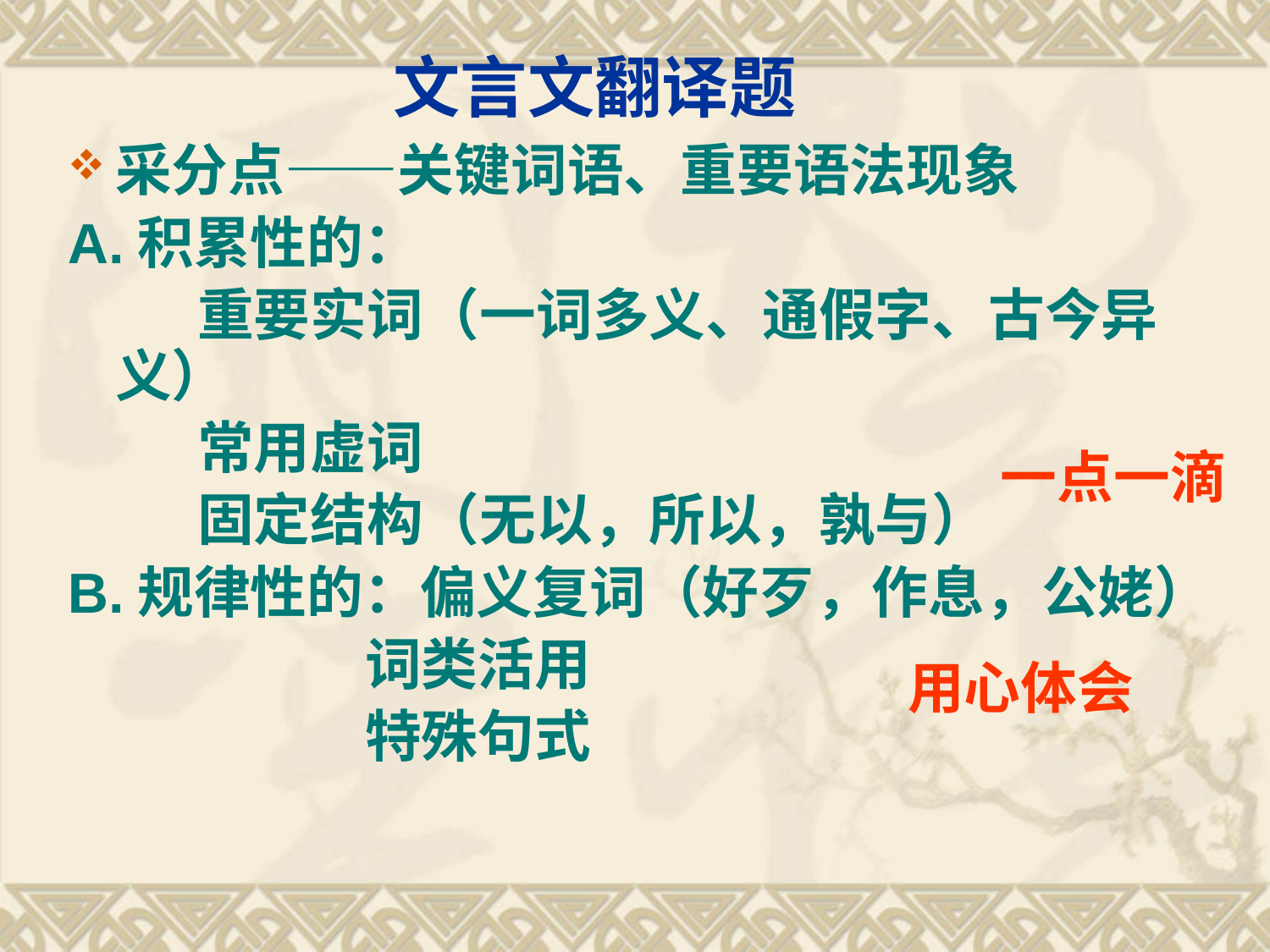

# 文言文翻译题
采分点——关键词语、重要语法现象
A.积累性的：
         重要实词（一词多义、通假字、古今异义）
         常用虚词
         固定结构（无以，所以，孰与）
B.规律性的：偏义复词（好歹，作息，公姥）
                      词类活用
                      特殊句式

一点一滴
用心体会